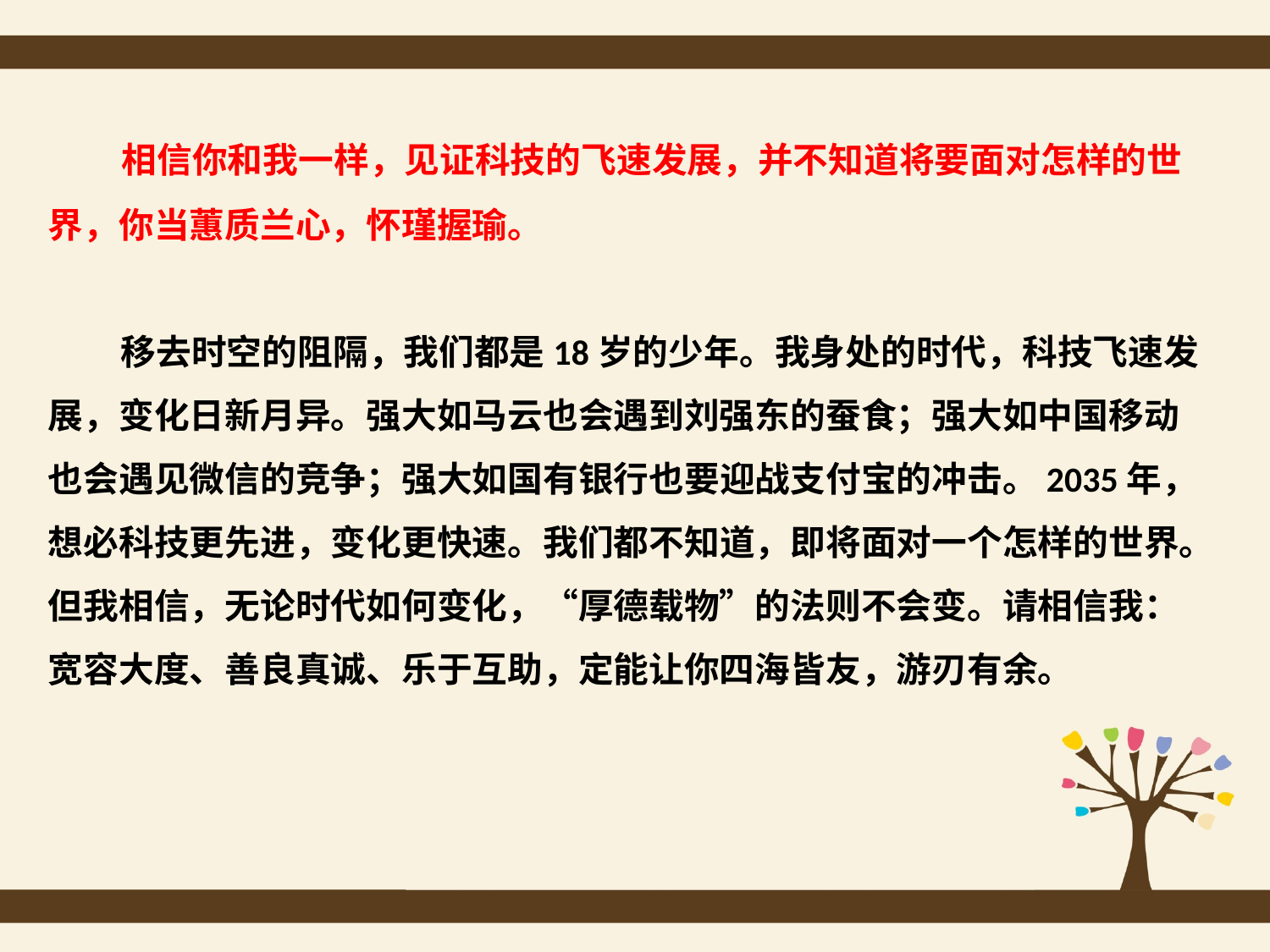

相信你和我一样，见证科技的飞速发展，并不知道将要面对怎样的世界，你当蕙质兰心，怀瑾握瑜。

        移去时空的阻隔，我们都是18岁的少年。我身处的时代，科技飞速发展，变化日新月异。强大如马云也会遇到刘强东的蚕食；强大如中国移动也会遇见微信的竞争；强大如国有银行也要迎战支付宝的冲击。2035年，想必科技更先进，变化更快速。我们都不知道，即将面对一个怎样的世界。但我相信，无论时代如何变化，“厚德载物”的法则不会变。请相信我：宽容大度、善良真诚、乐于互助，定能让你四海皆友，游刃有余。